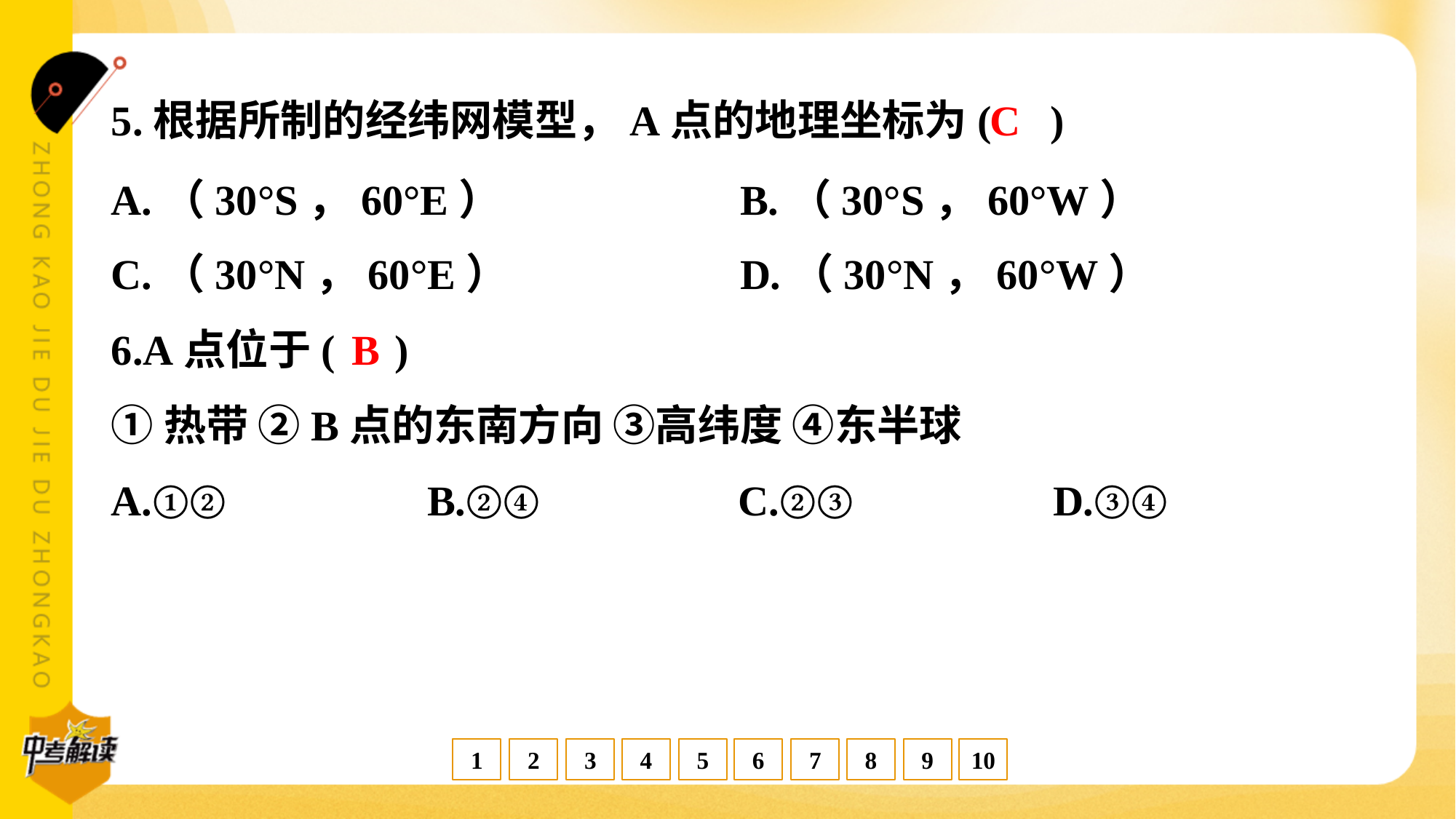

C
5.根据所制的经纬网模型，A点的地理坐标为(     )
A.（30°S，60°E）	B.（30°S，60°W）
C.（30°N，60°E）	D.（30°N，60°W）
B
6.A点位于(     )
①热带 ②B点的东南方向 ③高纬度 ④东半球
A.①②	B.②④	C.②③	D.③④